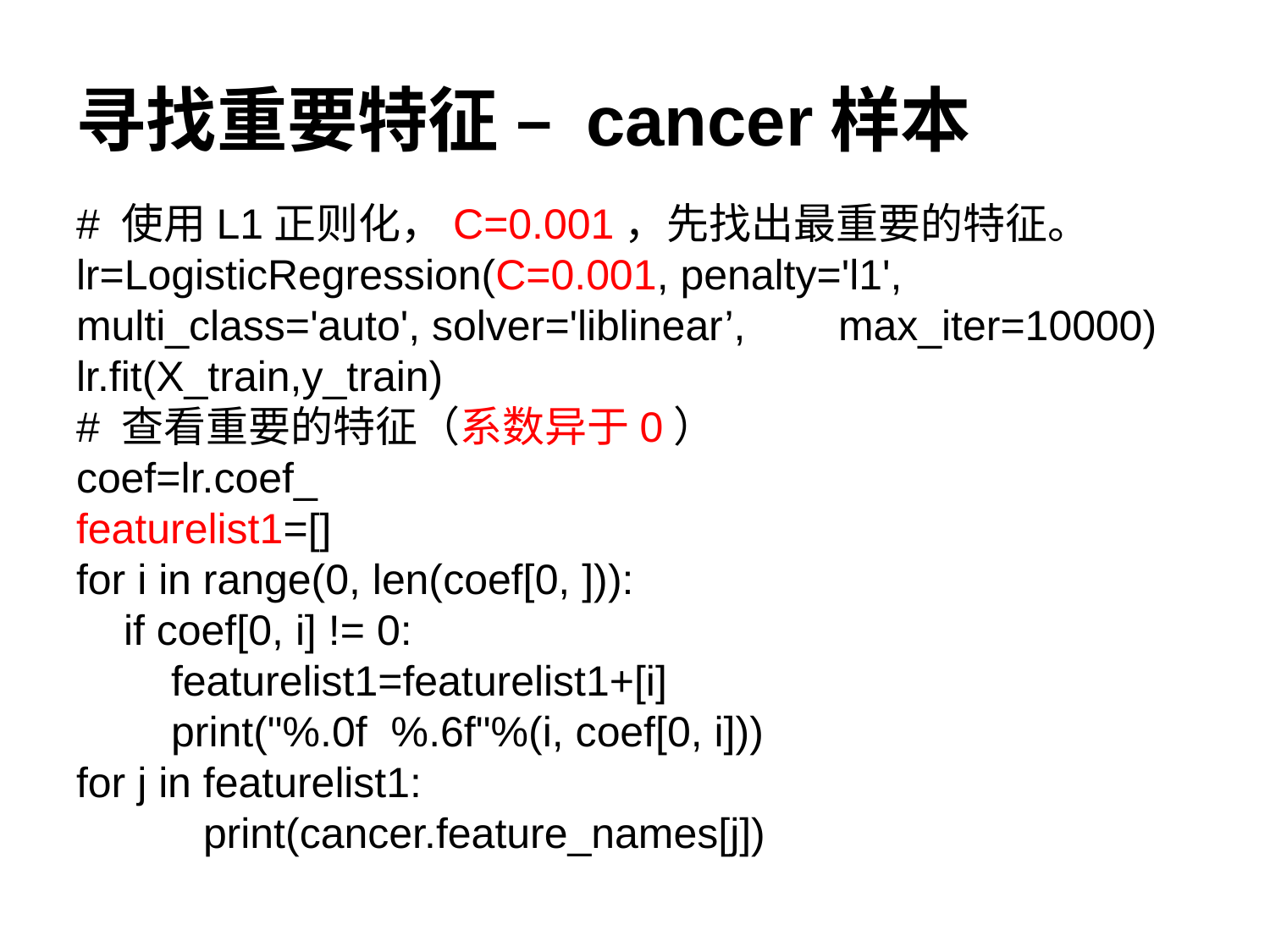

# 寻找重要特征 – cancer样本
# 使用L1正则化，C=0.001，先找出最重要的特征。
lr=LogisticRegression(C=0.001, penalty='l1', 		multi_class='auto', solver='liblinear’, 	max_iter=10000)
lr.fit(X_train,y_train)
# 查看重要的特征（系数异于0）
coef=lr.coef_
featurelist1=[]
for i in range(0, len(coef[0, ])):
    if coef[0, i] != 0:
        featurelist1=featurelist1+[i]
        print("%.0f  %.6f"%(i, coef[0, i]))
for j in featurelist1:
	print(cancer.feature_names[j])